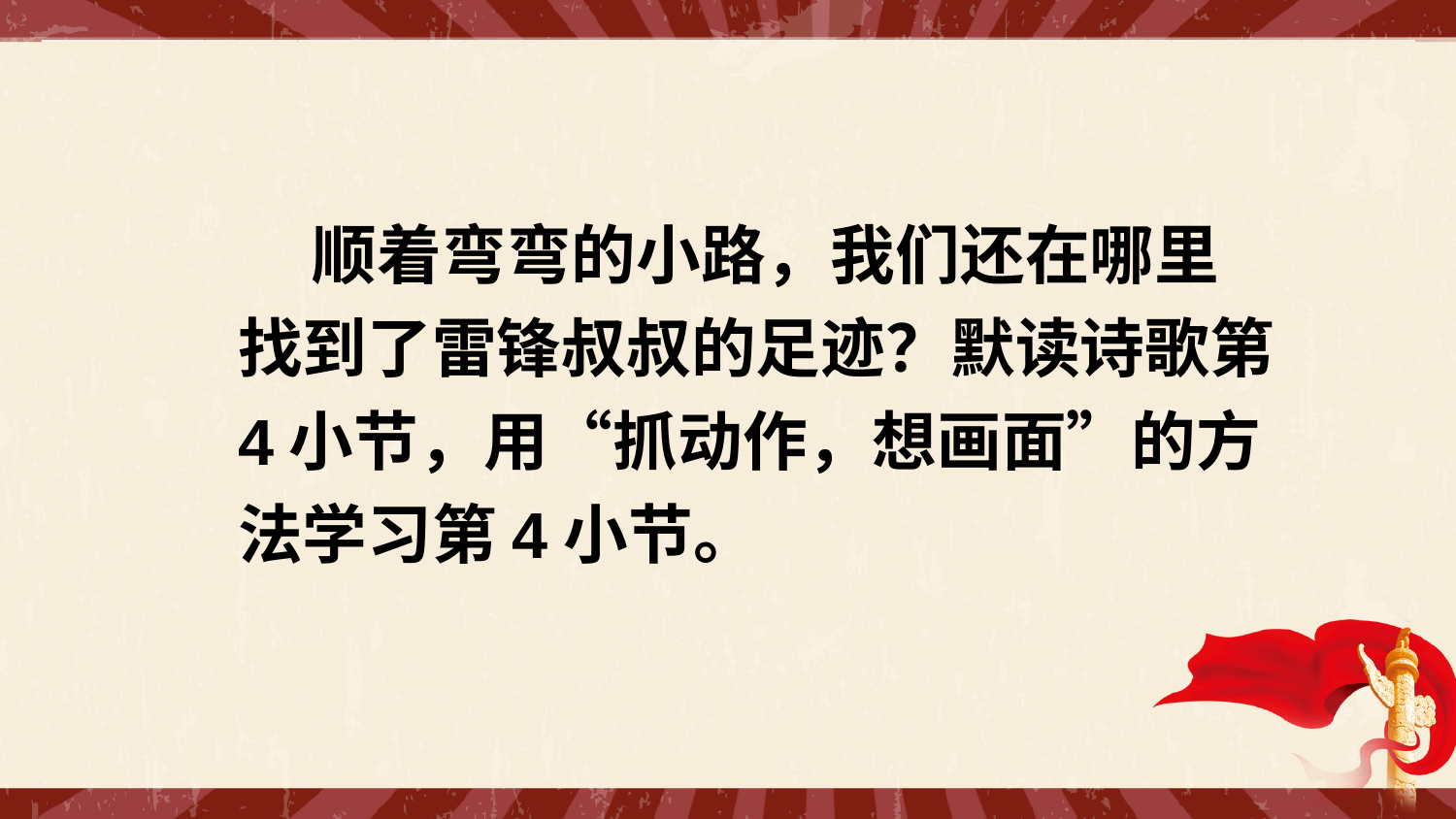

顺着弯弯的小路，我们还在哪里找到了雷锋叔叔的足迹？默读诗歌第4小节，用“抓动作，想画面”的方法学习第4小节。